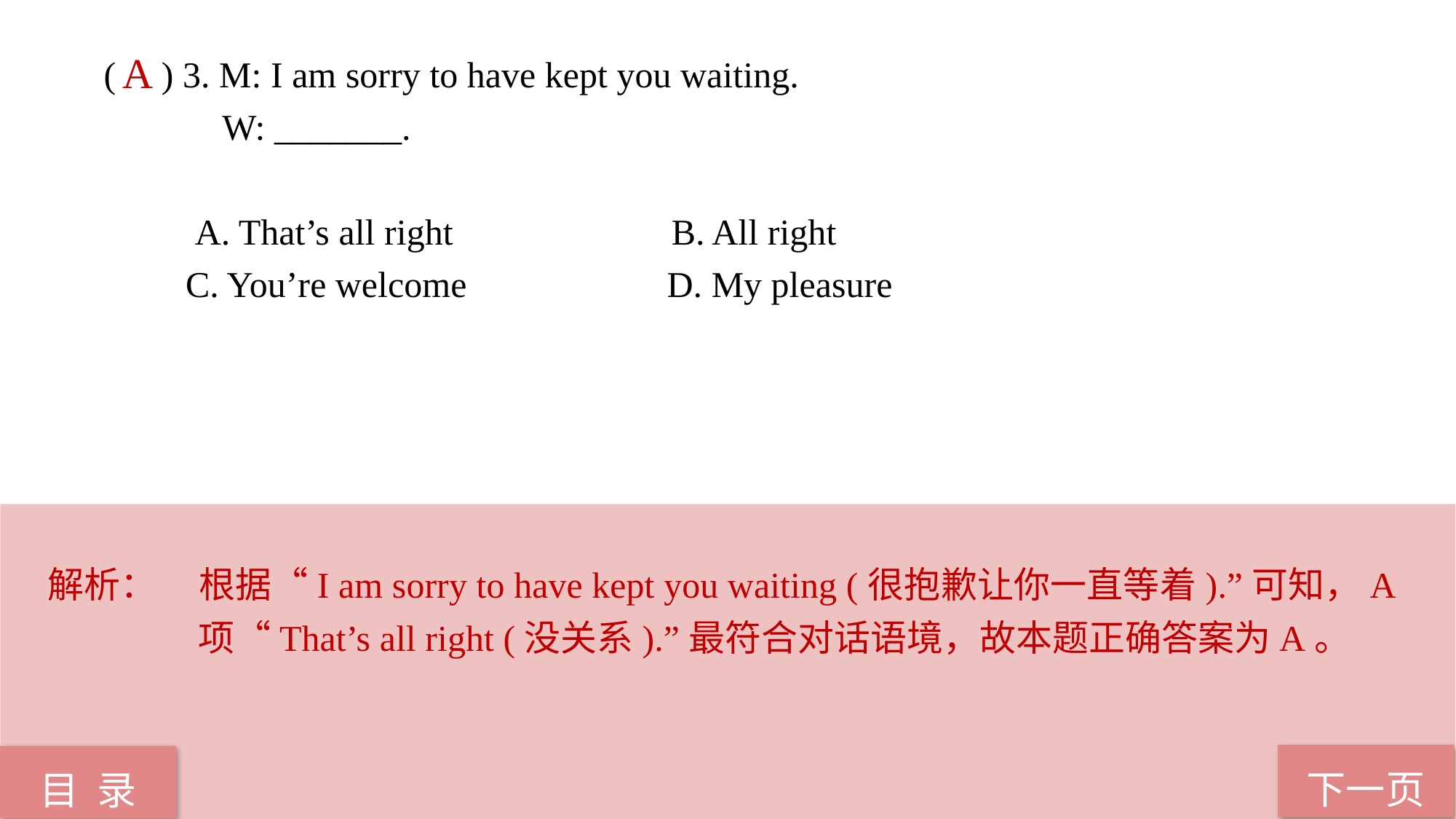

(     ) 3. M: I am sorry to have kept you waiting.
             W: _______.

          A. That’s all right                        B. All right
         C. You’re welcome                      D. My pleasure
A
解析：	根据“I am sorry to have kept you waiting (很抱歉让你一直等着).”可知，A项“That’s all right (没关系).”最符合对话语境，故本题正确答案为A。